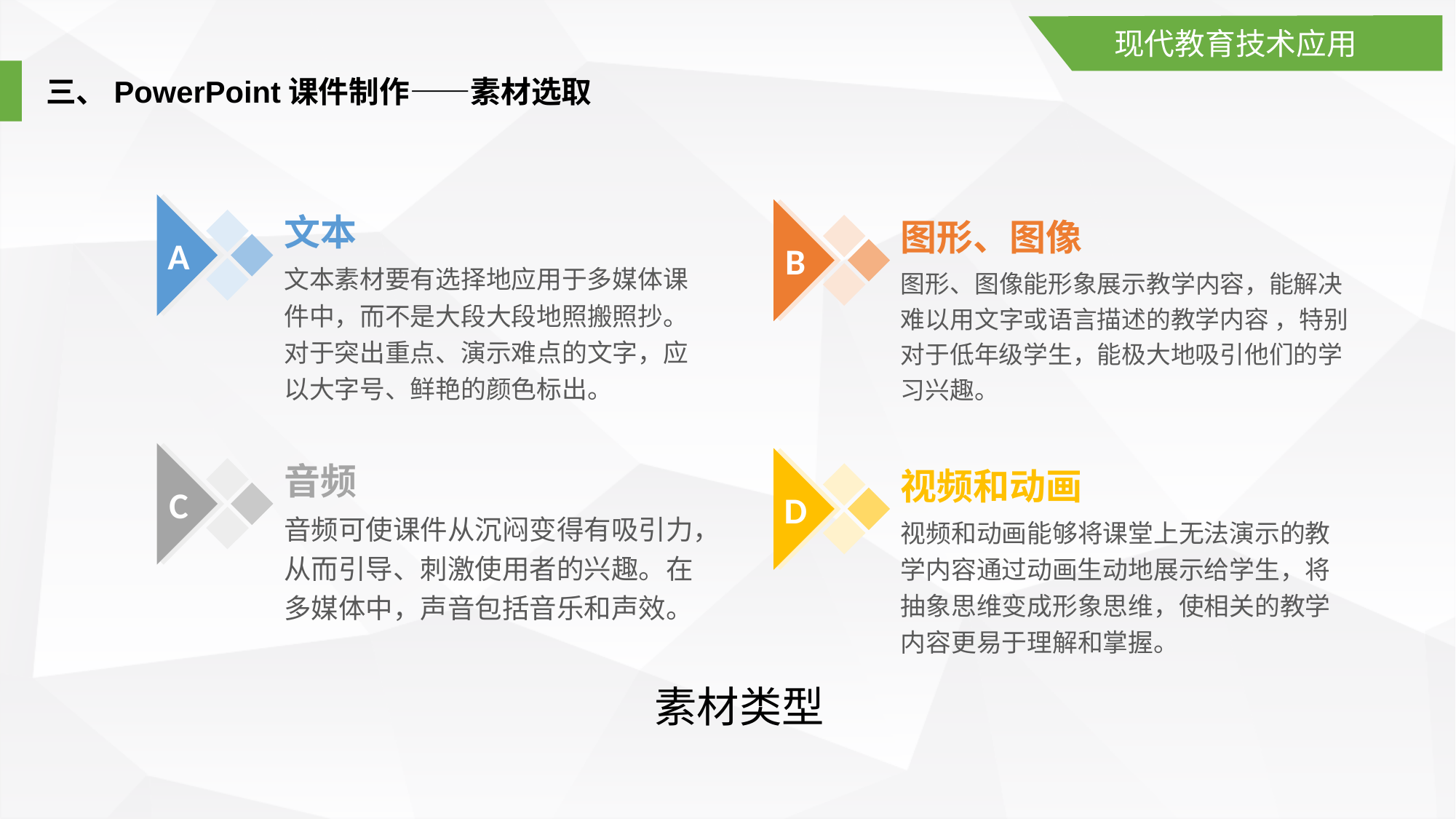

现代教育技术应用

三、PowerPoint课件制作——素材选取
文本
图形、图像
A

B

文本素材要有选择地应用于多媒体课件中，而不是大段大段地照搬照抄。对于突出重点、演示难点的文字，应以大字号、鲜艳的颜色标出。
图形、图像能形象展示教学内容，能解决 难以用文字或语言描述的教学内容 ，特别对于低年级学生，能极大地吸引他们的学习兴趣。

音频
视频和动画
C

D

音频可使课件从沉闷变得有吸引力，从而引导、刺激使用者的兴趣。在多媒体中，声音包括音乐和声效。
视频和动画能够将课堂上无法演示的教学内容通过动画生动地展示给学生，将抽象思维变成形象思维，使相关的教学内容更易于理解和掌握。

素材类型